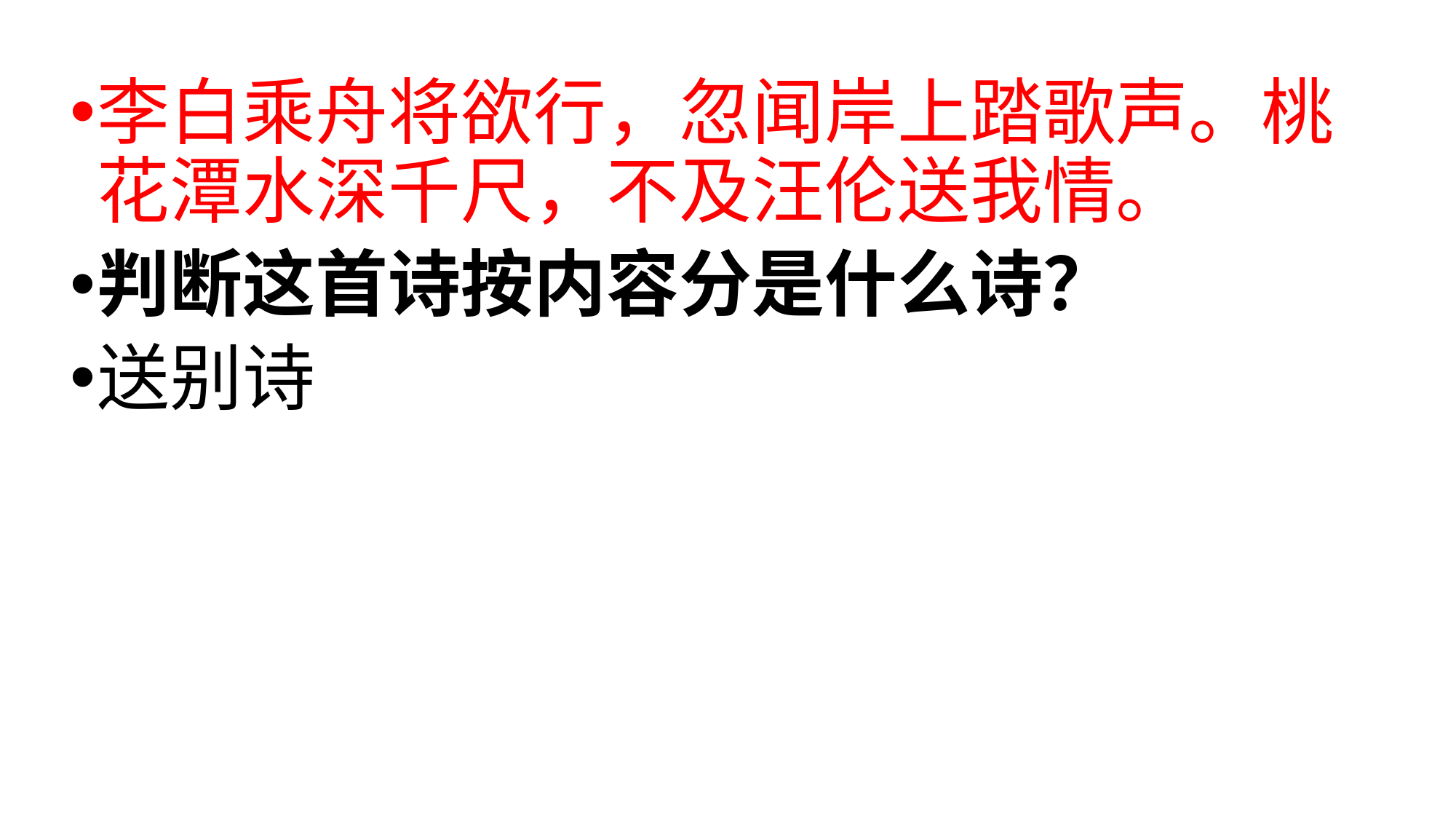

李白乘舟将欲行，忽闻岸上踏歌声。桃花潭水深千尺，不及汪伦送我情。
判断这首诗按内容分是什么诗？
送别诗